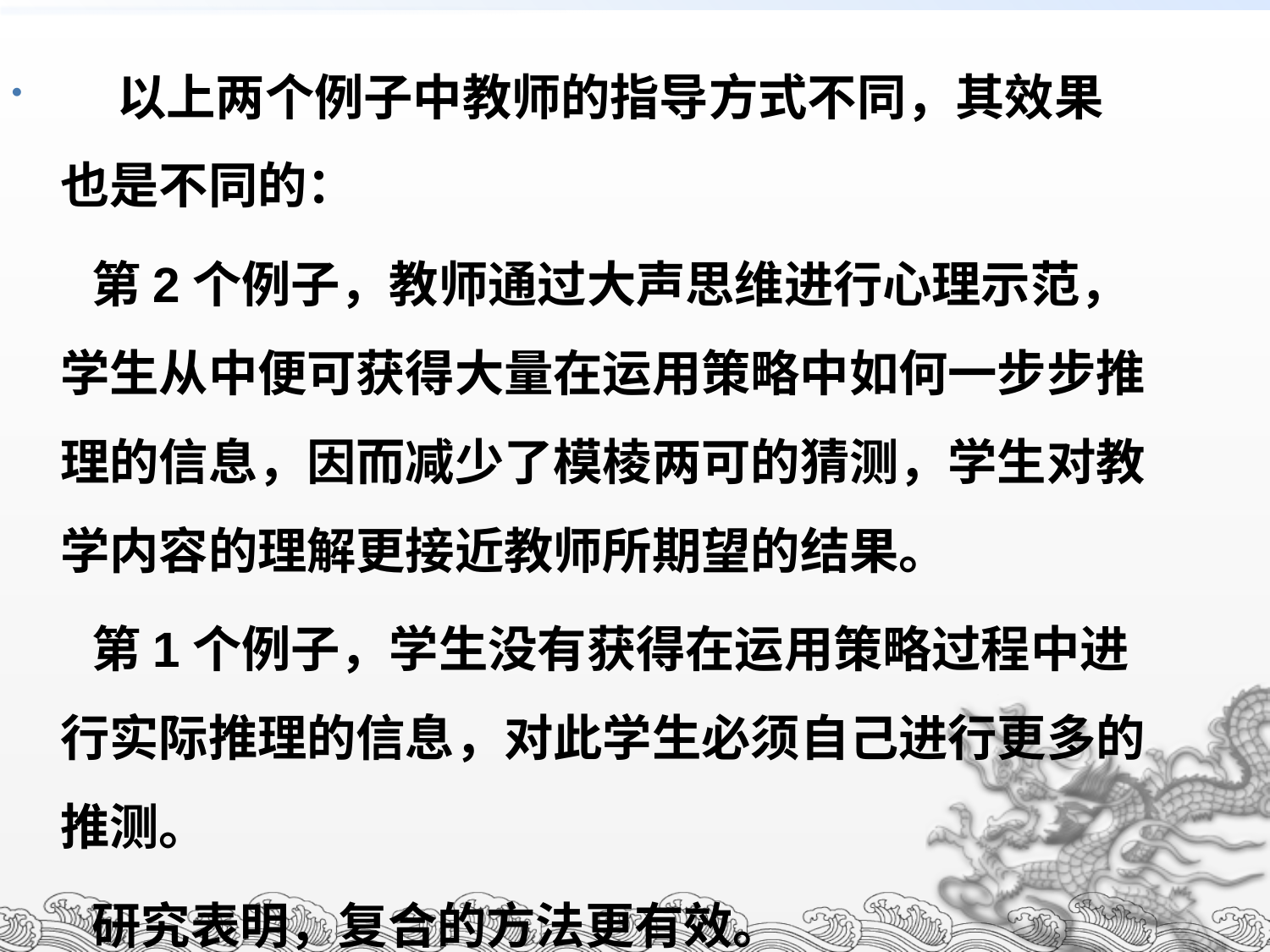

以上两个例子中教师的指导方式不同，其效果也是不同的：
      第2个例子，教师通过大声思维进行心理示范，学生从中便可获得大量在运用策略中如何一步步推理的信息，因而减少了模棱两可的猜测，学生对教学内容的理解更接近教师所期望的结果。
      第1个例子，学生没有获得在运用策略过程中进行实际推理的信息，对此学生必须自己进行更多的推测。
      研究表明，复合的方法更有效。
#